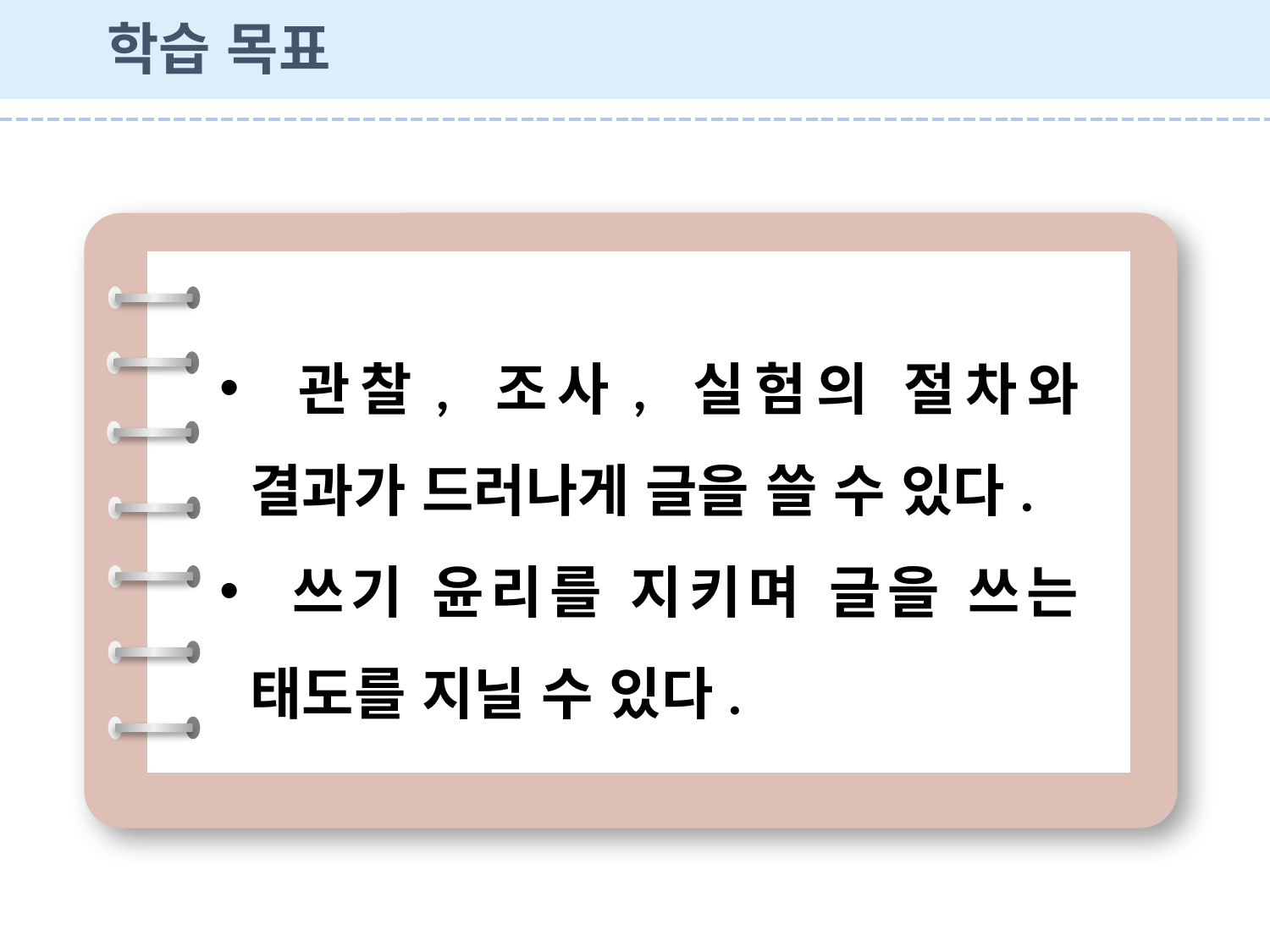

학습 목표

 관찰, 조사, 실험의 절차와 결과가 드러나게 글을 쓸 수 있다.
 쓰기 윤리를 지키며 글을 쓰는 태도를 지닐 수 있다.